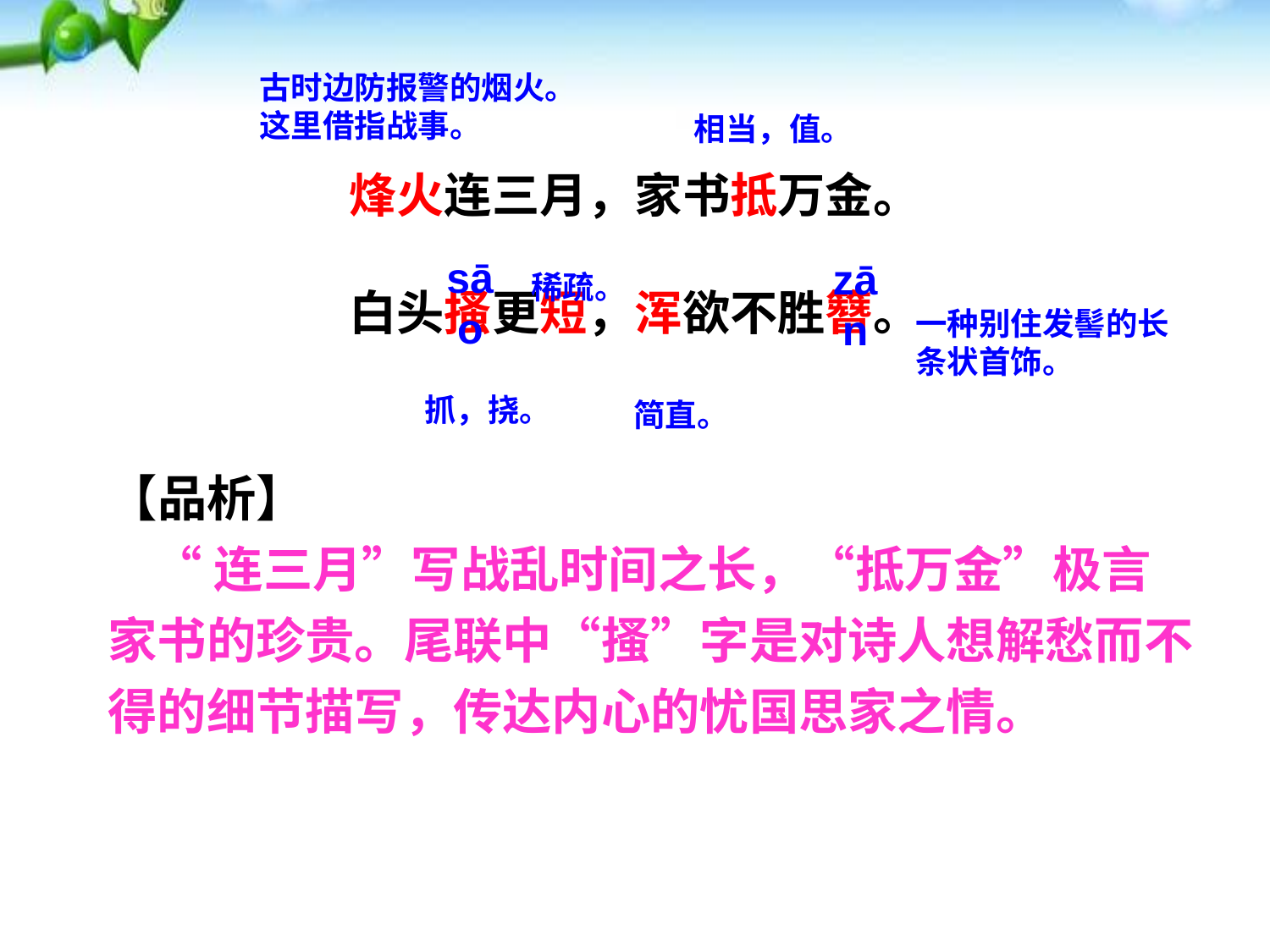

古时边防报警的烟火。这里借指战事。
相当，值。
烽火连三月，家书抵万金。
白头搔更短，浑欲不胜簪。
sāo
zān
稀疏。
一种别住发髻的长条状首饰。
抓，挠。
简直。
【品析】
    “连三月”写战乱时间之长，“抵万金”极言家书的珍贵。尾联中“搔”字是对诗人想解愁而不得的细节描写，传达内心的忧国思家之情。